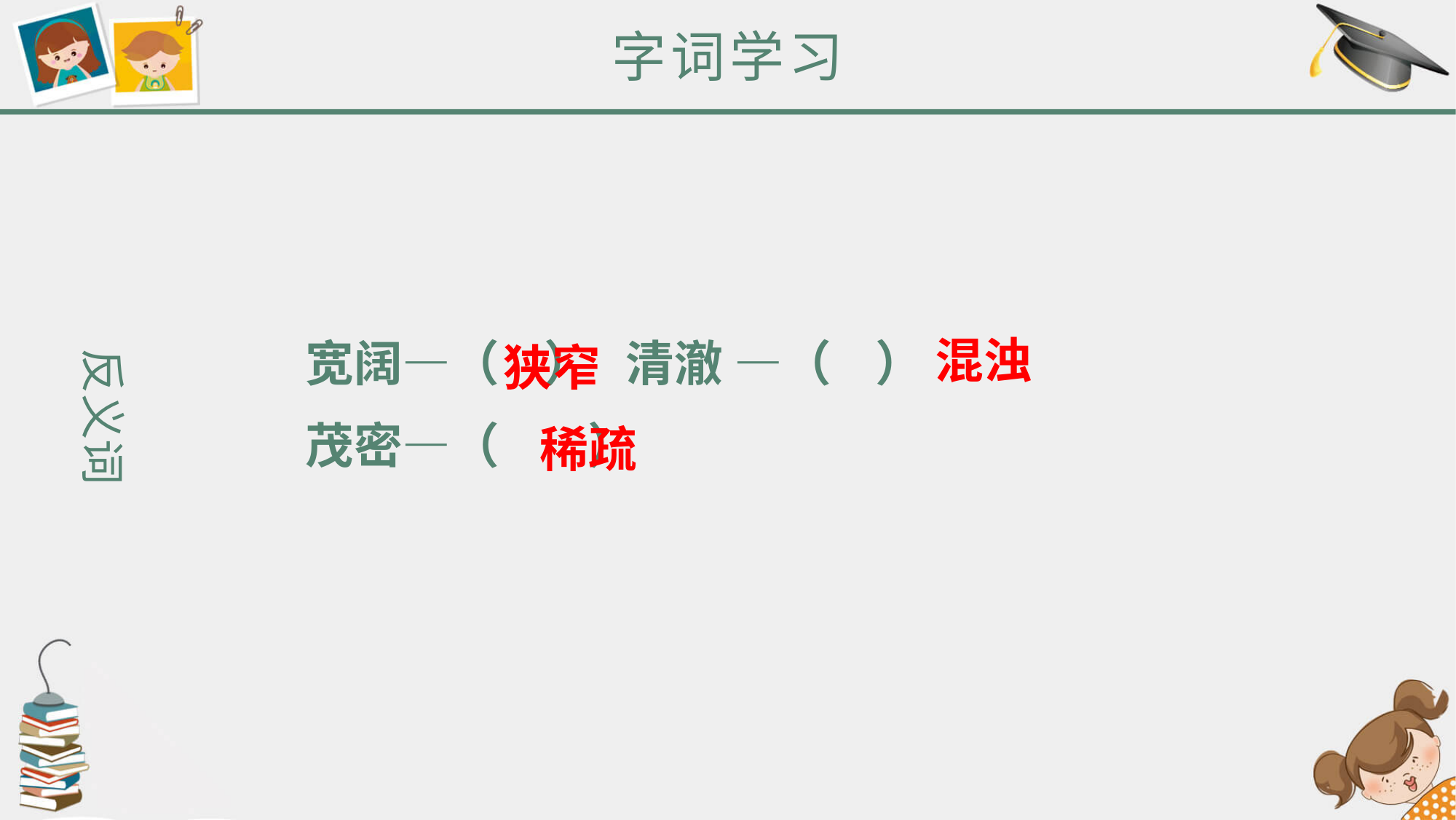

字词学习

混浊
宽阔—（    ）   清澈 —（    ）
茂密—（        ）
狭窄
反义词
稀疏